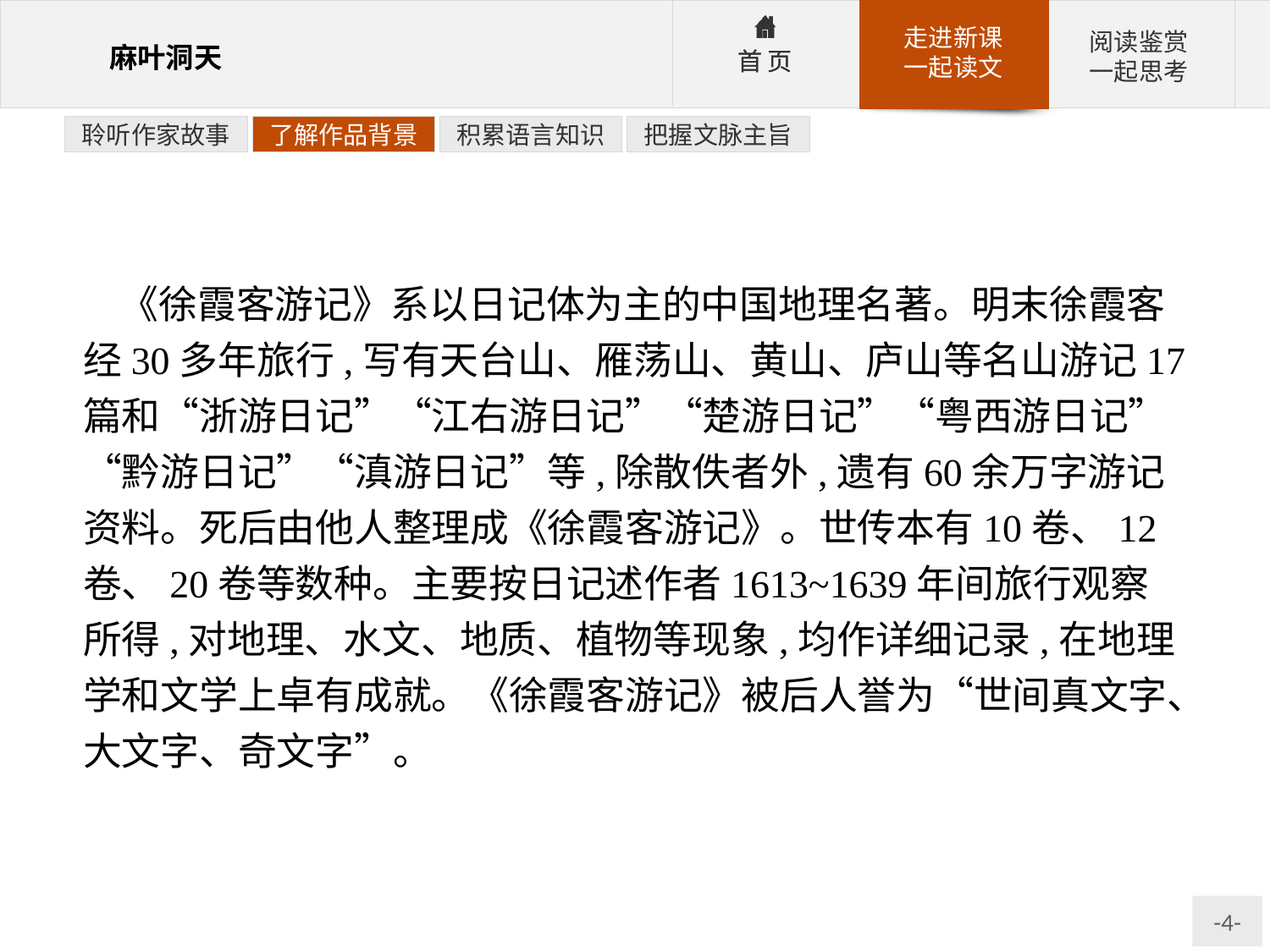

聆听作家故事
了解作品背景
积累语言知识
把握文脉主旨
《徐霞客游记》系以日记体为主的中国地理名著。明末徐霞客经30多年旅行,写有天台山、雁荡山、黄山、庐山等名山游记17篇和“浙游日记”“江右游日记”“楚游日记”“粤西游日记”“黔游日记”“滇游日记”等,除散佚者外,遗有60余万字游记资料。死后由他人整理成《徐霞客游记》。世传本有10卷、12卷、20卷等数种。主要按日记述作者1613~1639年间旅行观察所得,对地理、水文、地质、植物等现象,均作详细记录,在地理学和文学上卓有成就。《徐霞客游记》被后人誉为“世间真文字、大文字、奇文字”。